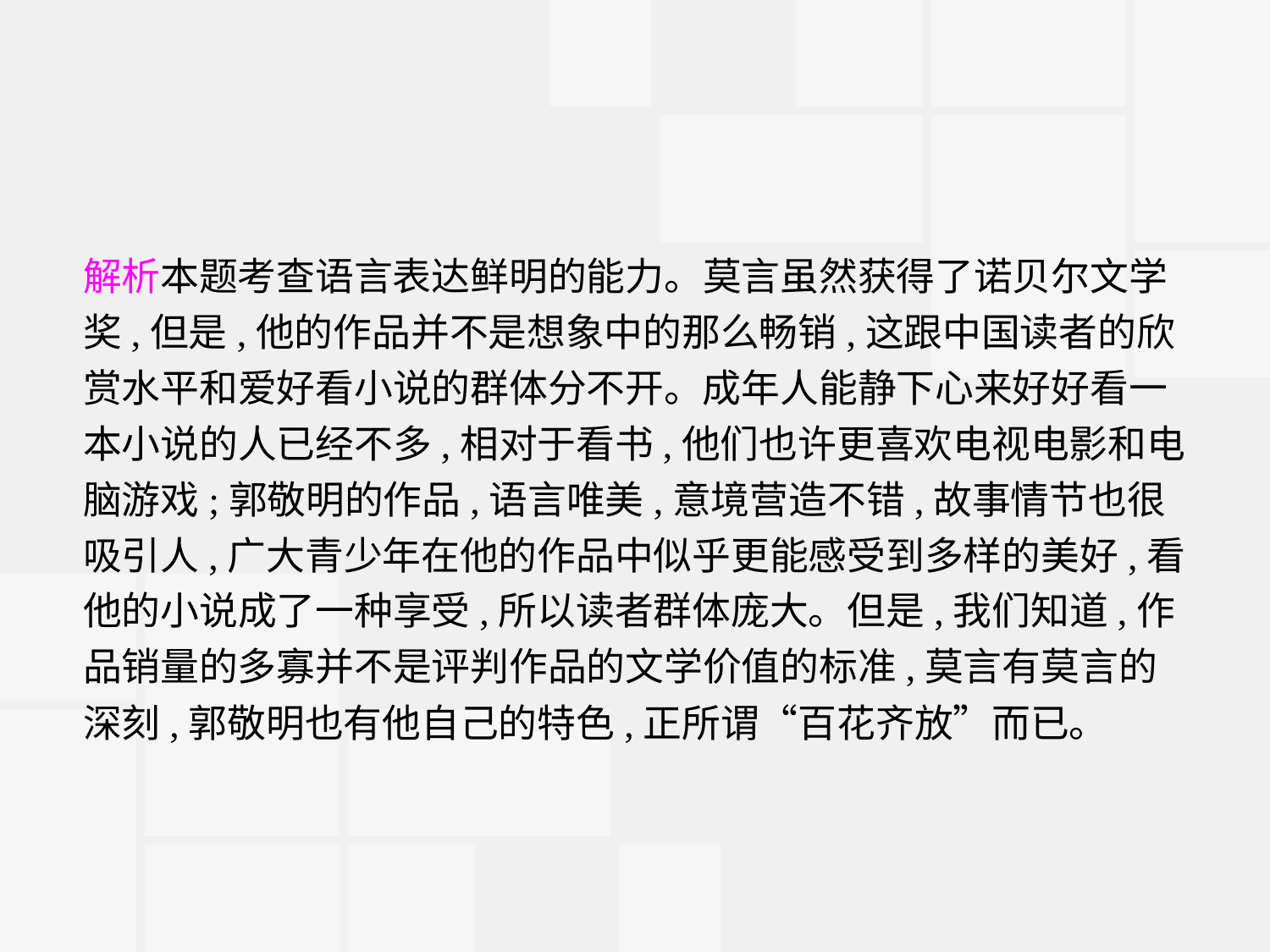

解析本题考查语言表达鲜明的能力。莫言虽然获得了诺贝尔文学奖,但是,他的作品并不是想象中的那么畅销,这跟中国读者的欣赏水平和爱好看小说的群体分不开。成年人能静下心来好好看一本小说的人已经不多,相对于看书,他们也许更喜欢电视电影和电脑游戏;郭敬明的作品,语言唯美,意境营造不错,故事情节也很吸引人,广大青少年在他的作品中似乎更能感受到多样的美好,看他的小说成了一种享受,所以读者群体庞大。但是,我们知道,作品销量的多寡并不是评判作品的文学价值的标准,莫言有莫言的深刻,郭敬明也有他自己的特色,正所谓“百花齐放”而已。